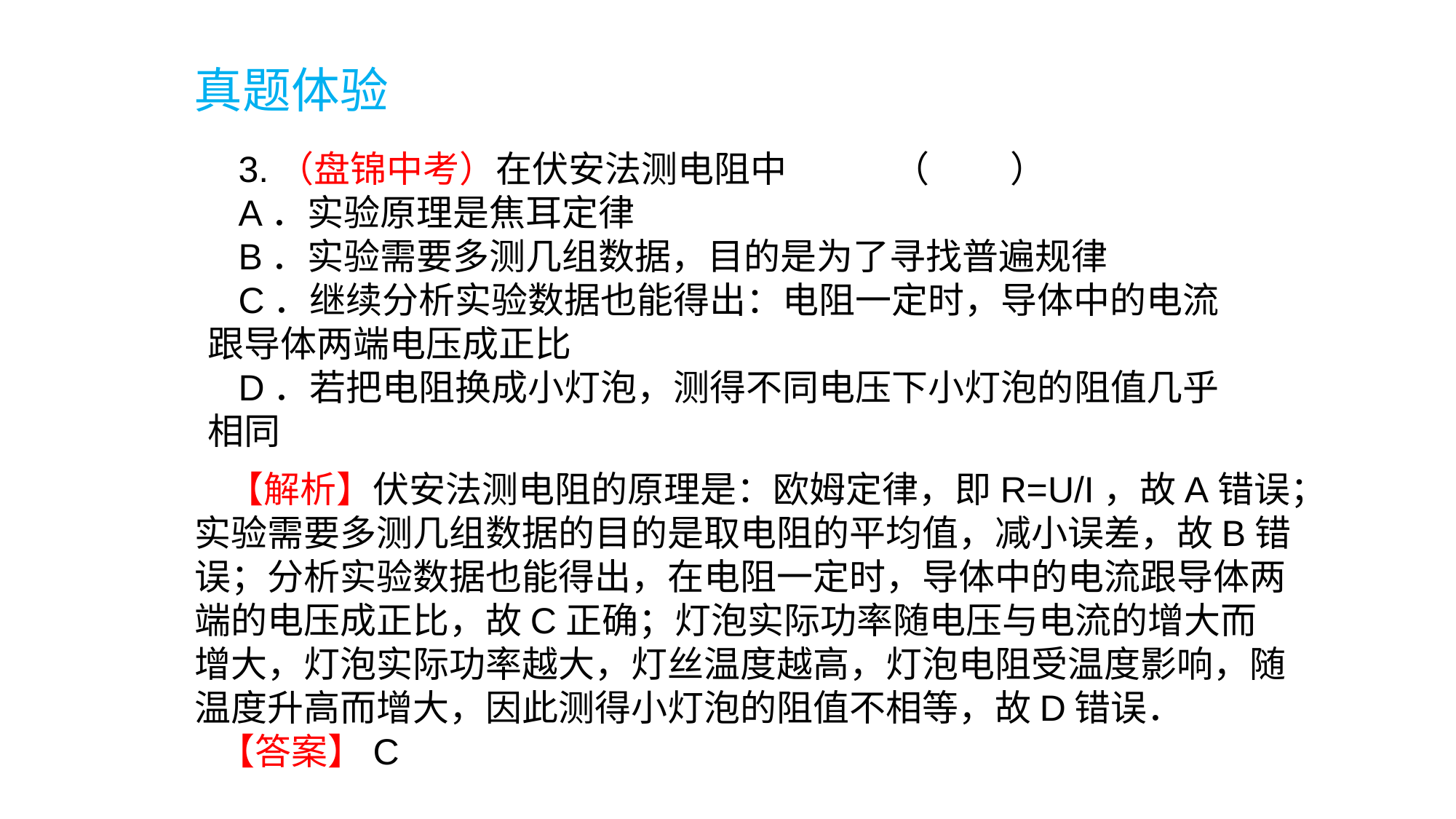

真题体验
   3.（盘锦中考）在伏安法测电阻中             （　 　）
   A．实验原理是焦耳定律
   B．实验需要多测几组数据，目的是为了寻找普遍规律
   C．继续分析实验数据也能得出：电阻一定时，导体中的电流跟导体两端电压成正比
   D．若把电阻换成小灯泡，测得不同电压下小灯泡的阻值几乎相同
   【解析】伏安法测电阻的原理是：欧姆定律，即R=U/I，故A错误；实验需要多测几组数据的目的是取电阻的平均值，减小误差，故B错误；分析实验数据也能得出，在电阻一定时，导体中的电流跟导体两端的电压成正比，故C正确；灯泡实际功率随电压与电流的增大而增大，灯泡实际功率越大，灯丝温度越高，灯泡电阻受温度影响，随温度升高而增大，因此测得小灯泡的阻值不相等，故D错误．
   【答案】C